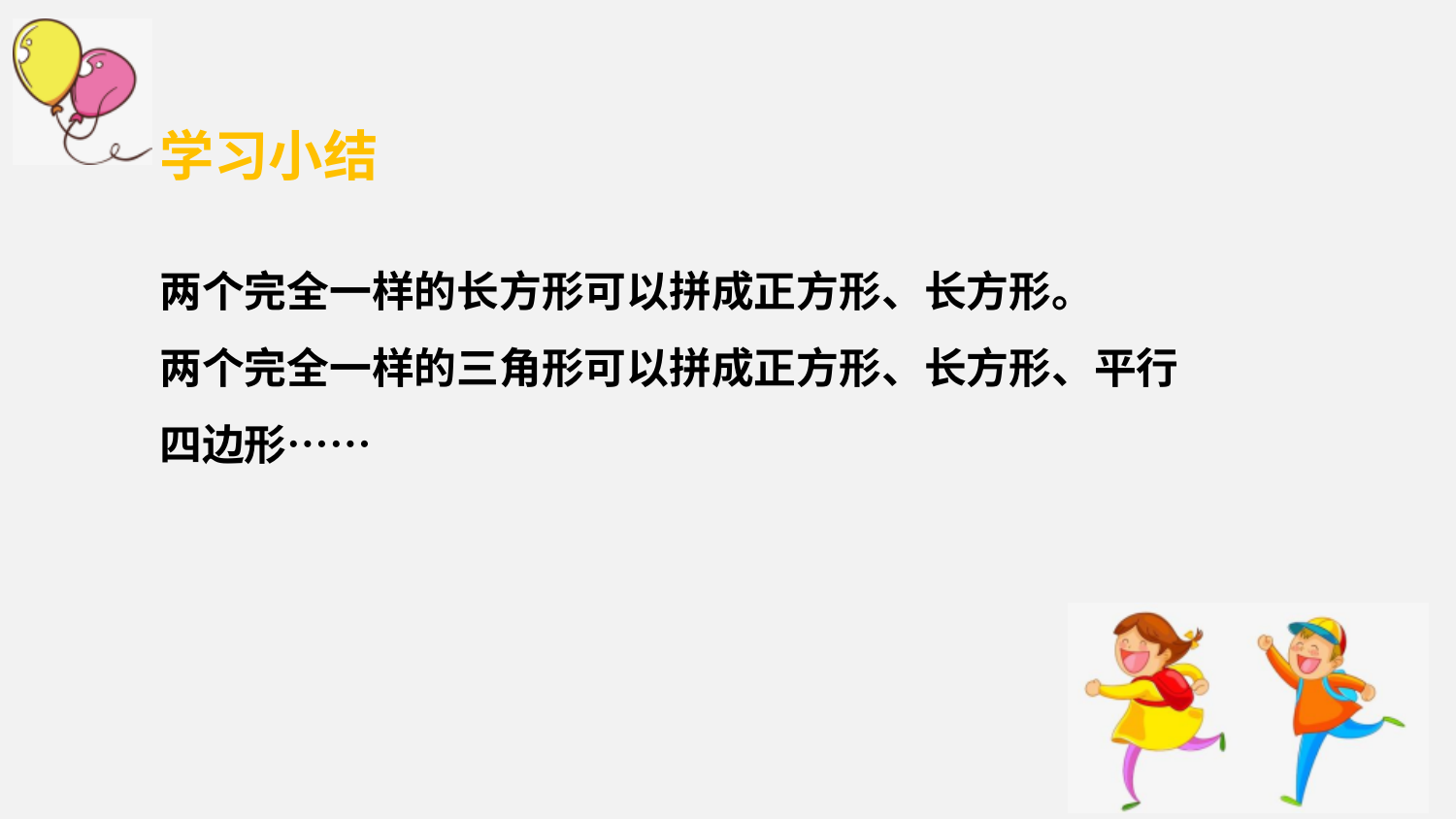

学习小结

两个完全一样的长方形可以拼成正方形、长方形。
两个完全一样的三角形可以拼成正方形、长方形、平行四边形……